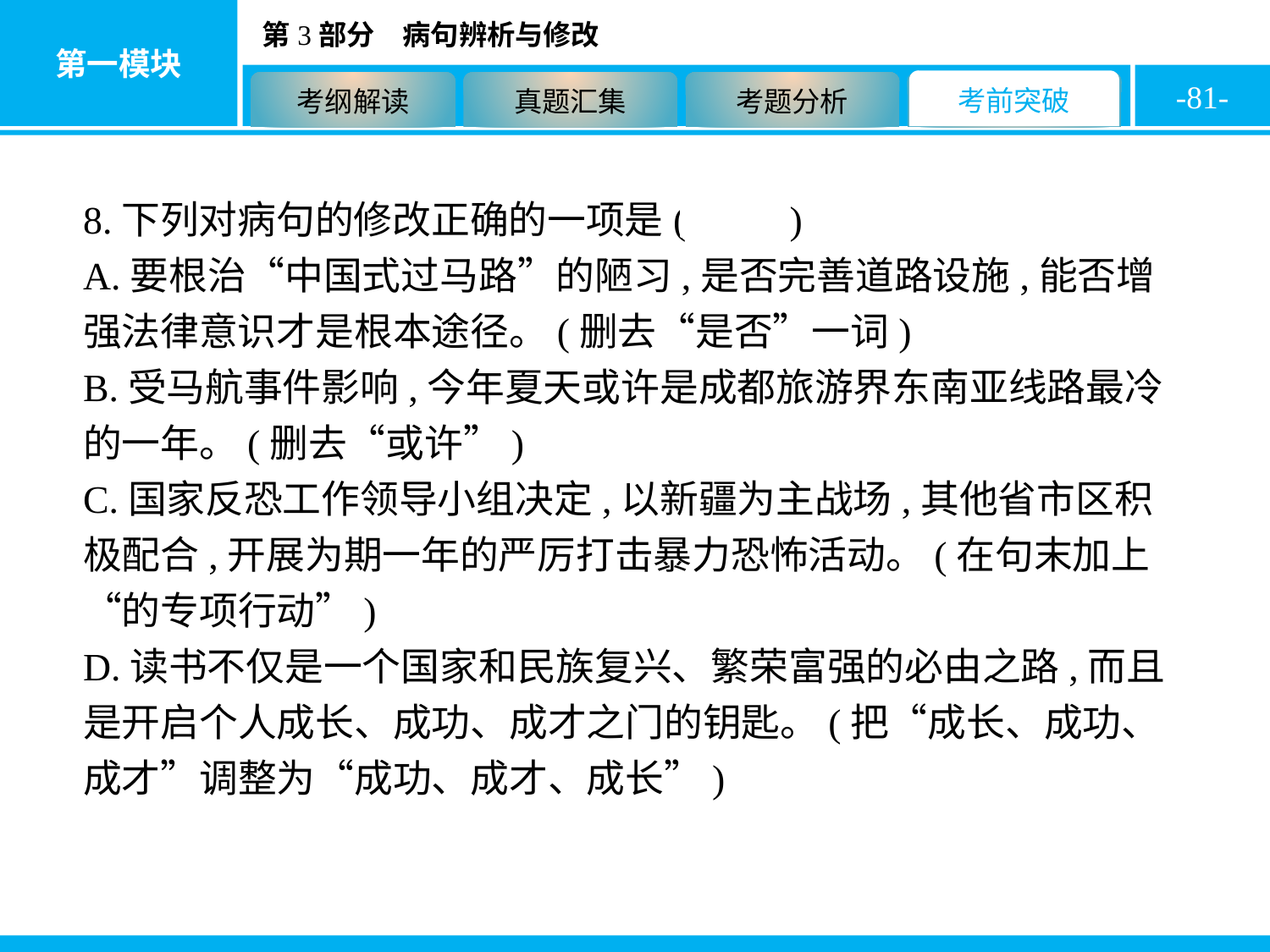

-81-
8.下列对病句的修改正确的一项是(    C    )
A.要根治“中国式过马路”的陋习,是否完善道路设施,能否增强法律意识才是根本途径。(删去“是否”一词)
B.受马航事件影响,今年夏天或许是成都旅游界东南亚线路最冷的一年。(删去“或许”)
C.国家反恐工作领导小组决定,以新疆为主战场,其他省市区积极配合,开展为期一年的严厉打击暴力恐怖活动。(在句末加上“的专项行动”)
D.读书不仅是一个国家和民族复兴、繁荣富强的必由之路,而且是开启个人成长、成功、成才之门的钥匙。(把“成长、成功、成才”调整为“成功、成才、成长”)